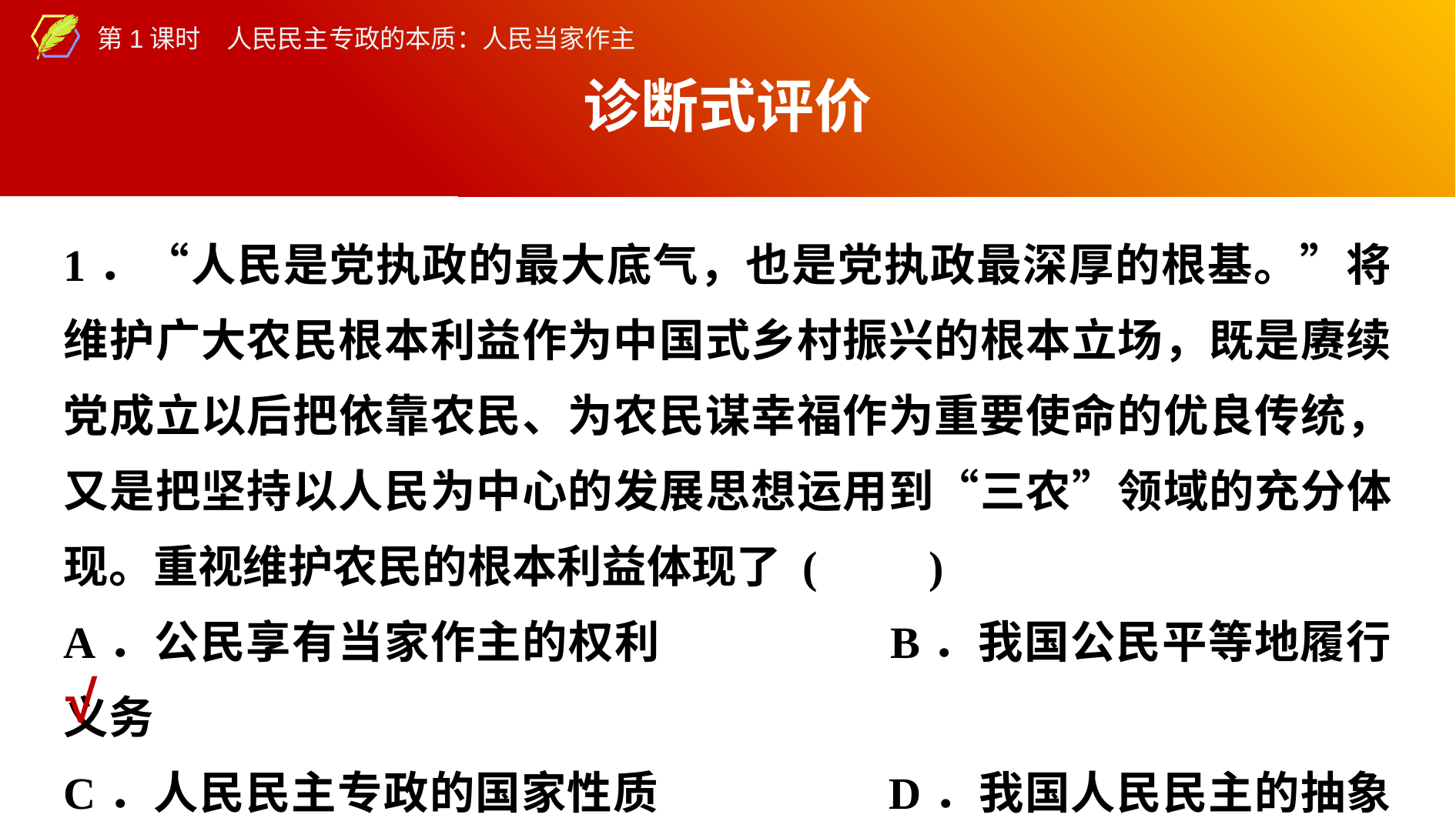

诊断式评价
1．“人民是党执政的最大底气，也是党执政最深厚的根基。”将维护广大农民根本利益作为中国式乡村振兴的根本立场，既是赓续党成立以后把依靠农民、为农民谋幸福作为重要使命的优良传统，又是把坚持以人民为中心的发展思想运用到“三农”领域的充分体现。重视维护农民的根本利益体现了 (　　)
A．公民享有当家作主的权利		B．我国公民平等地履行义务
C．人民民主专政的国家性质		D．我国人民民主的抽象性
√